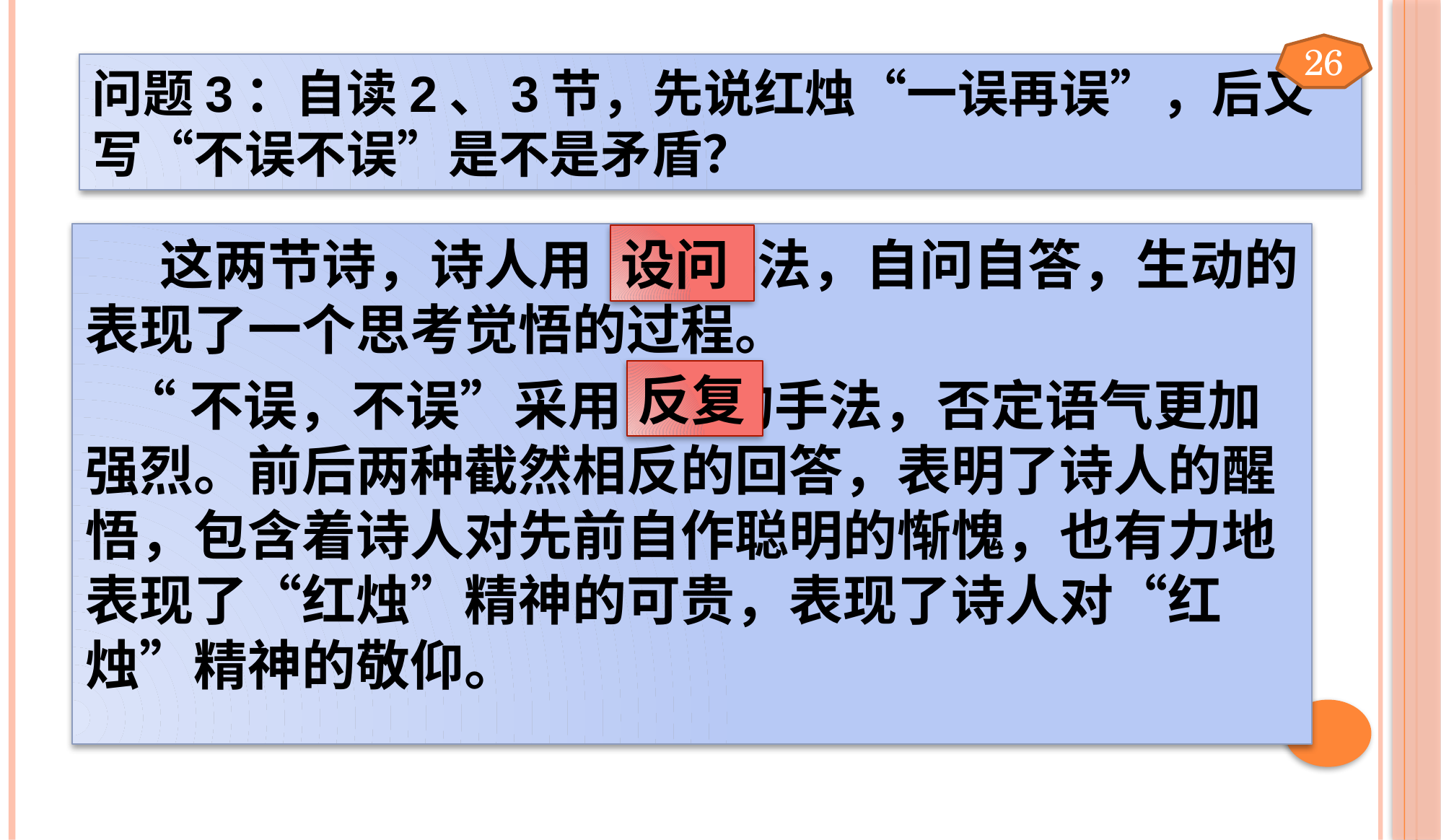

26
# 问题3：自读2、3节，先说红烛“一误再误”，后又写“不误不误”是不是矛盾？
     这两节诗，诗人用         手法，自问自答，生动的表现了一个思考觉悟的过程。
   “不误，不误”采用        的手法，否定语气更加强烈。前后两种截然相反的回答，表明了诗人的醒悟，包含着诗人对先前自作聪明的惭愧，也有力地表现了“红烛”精神的可贵，表现了诗人对“红烛”精神的敬仰。
设问
反复